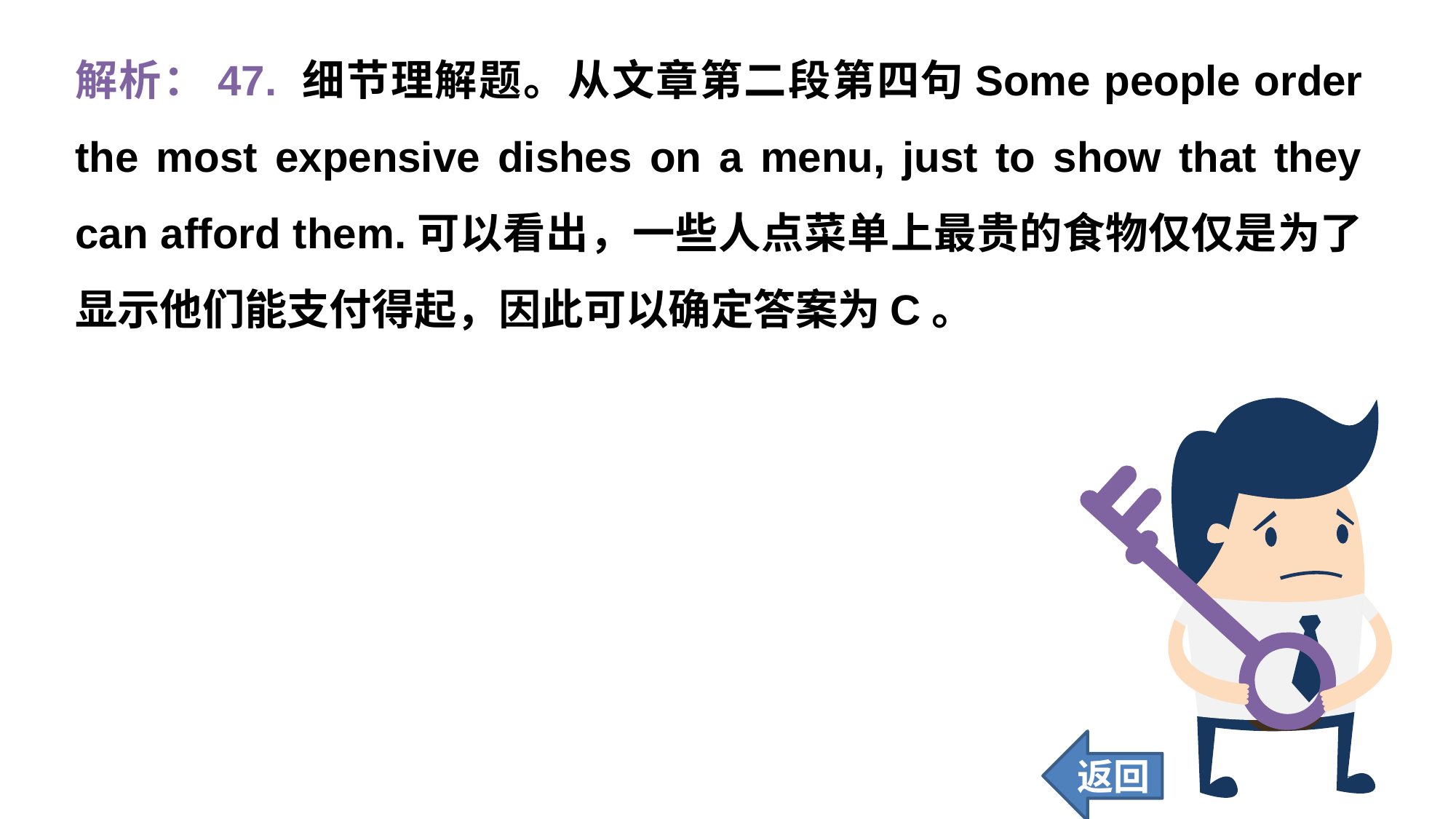

解析：47. 细节理解题。从文章第二段第四句Some people order the most expensive dishes on a menu, just to show that they can afford them.可以看出，一些人点菜单上最贵的食物仅仅是为了显示他们能支付得起，因此可以确定答案为C。

返回
351